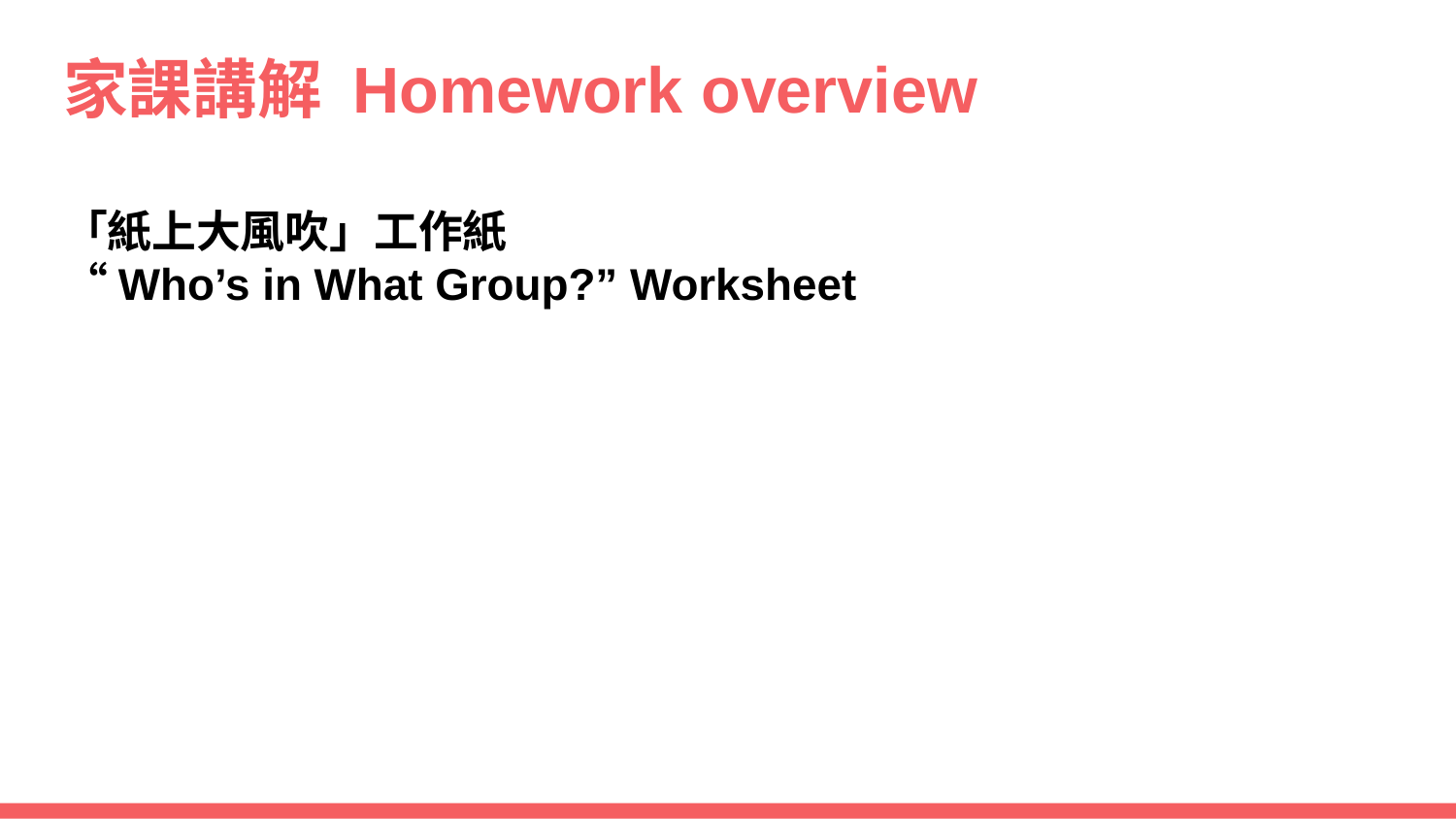

# 家課講解 Homework overview 「紙上大風吹」工作紙 “Who’s in What Group?” Worksheet